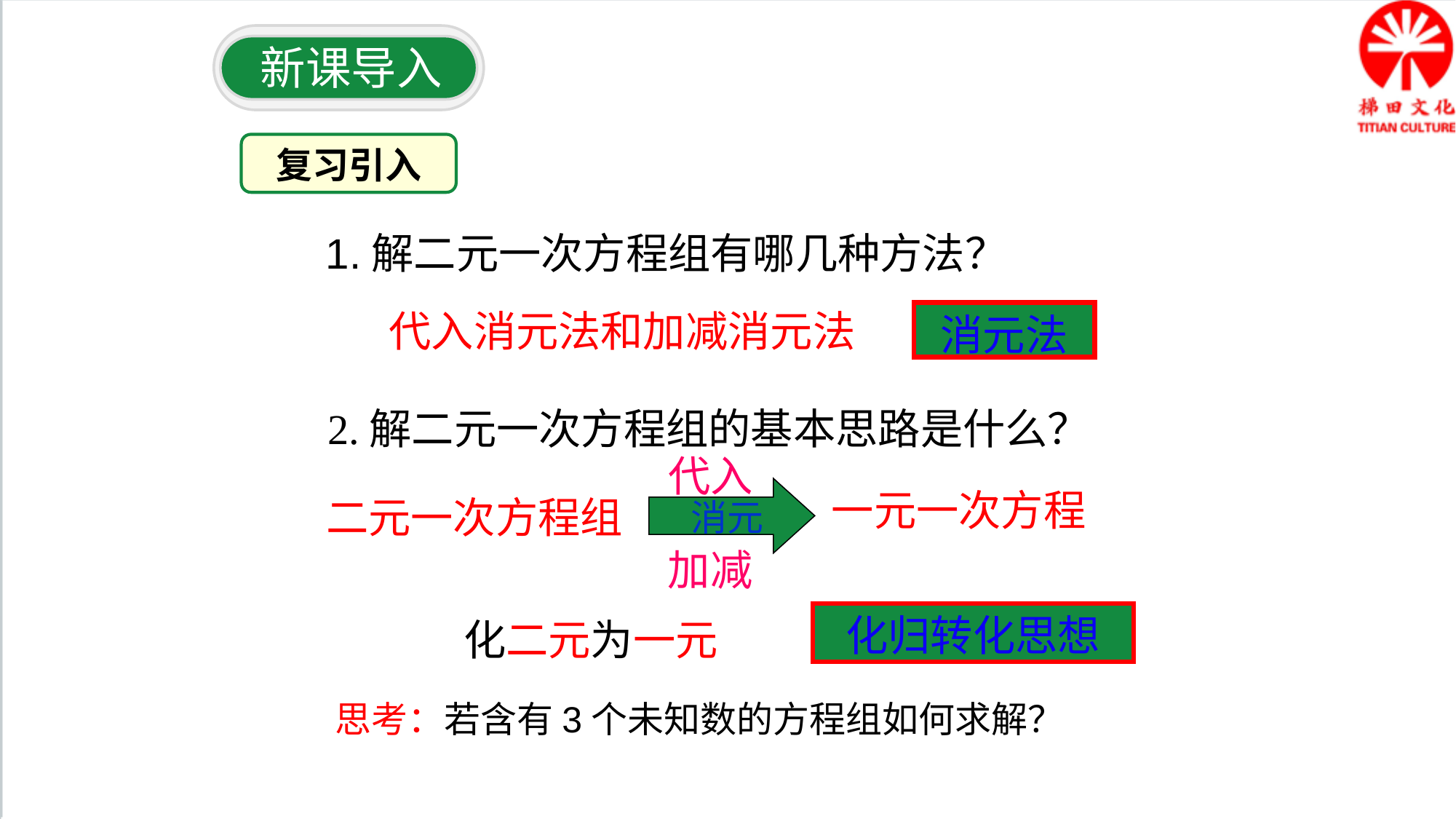

新课导入
复习引入
1.解二元一次方程组有哪几种方法？
代入消元法和加减消元法
消元法
2.解二元一次方程组的基本思路是什么？
代入

一元一次方程
二元一次方程组
消元
加减
化归转化思想
化二元为一元
思考：若含有3个未知数的方程组如何求解？